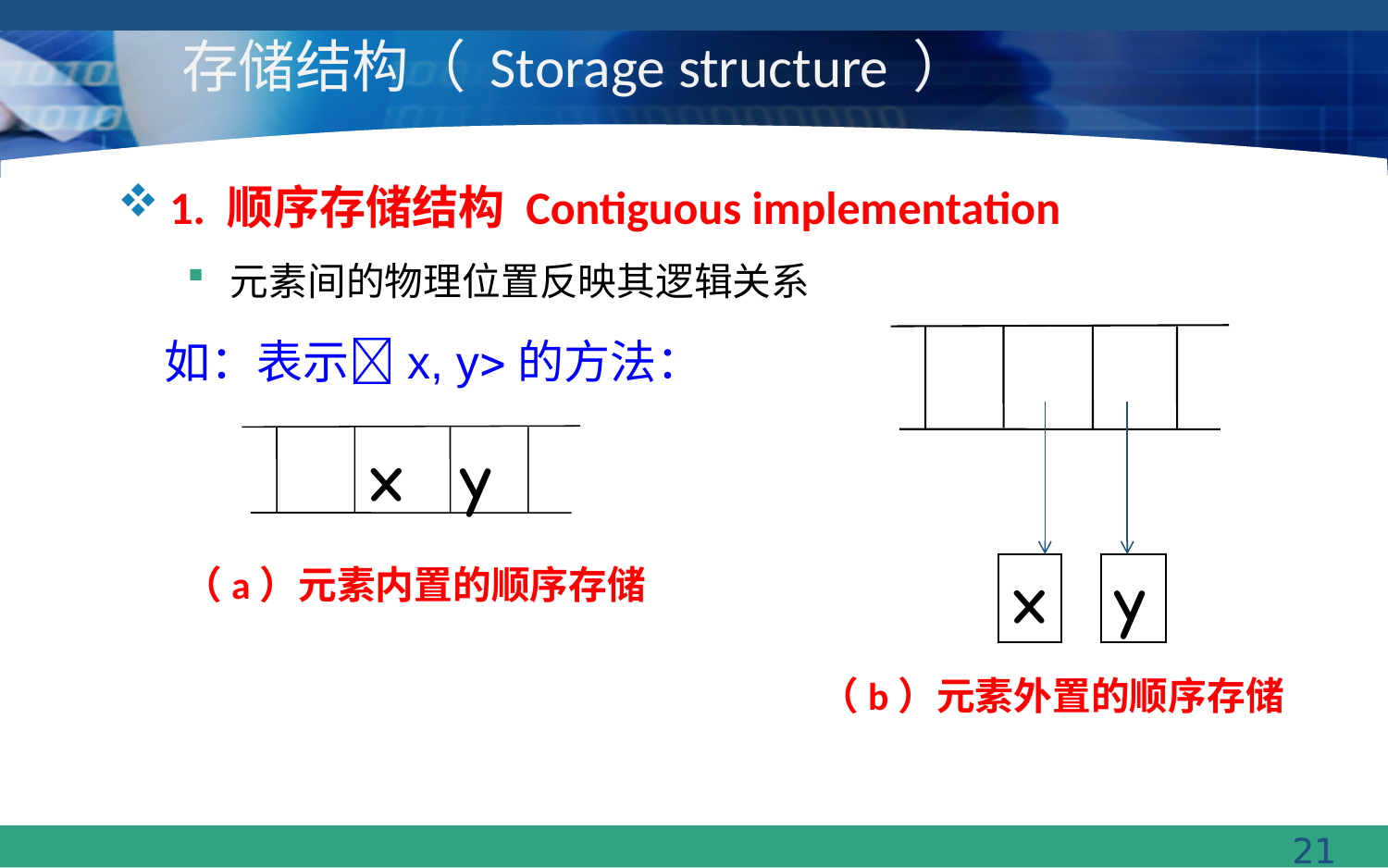

# 存储结构（ Storage structure ）
1. 顺序存储结构 Contiguous implementation
元素间的物理位置反映其逻辑关系

x
y
如：表示<x, y>的方法：

x   y

（a）元素内置的顺序存储
（b）元素外置的顺序存储